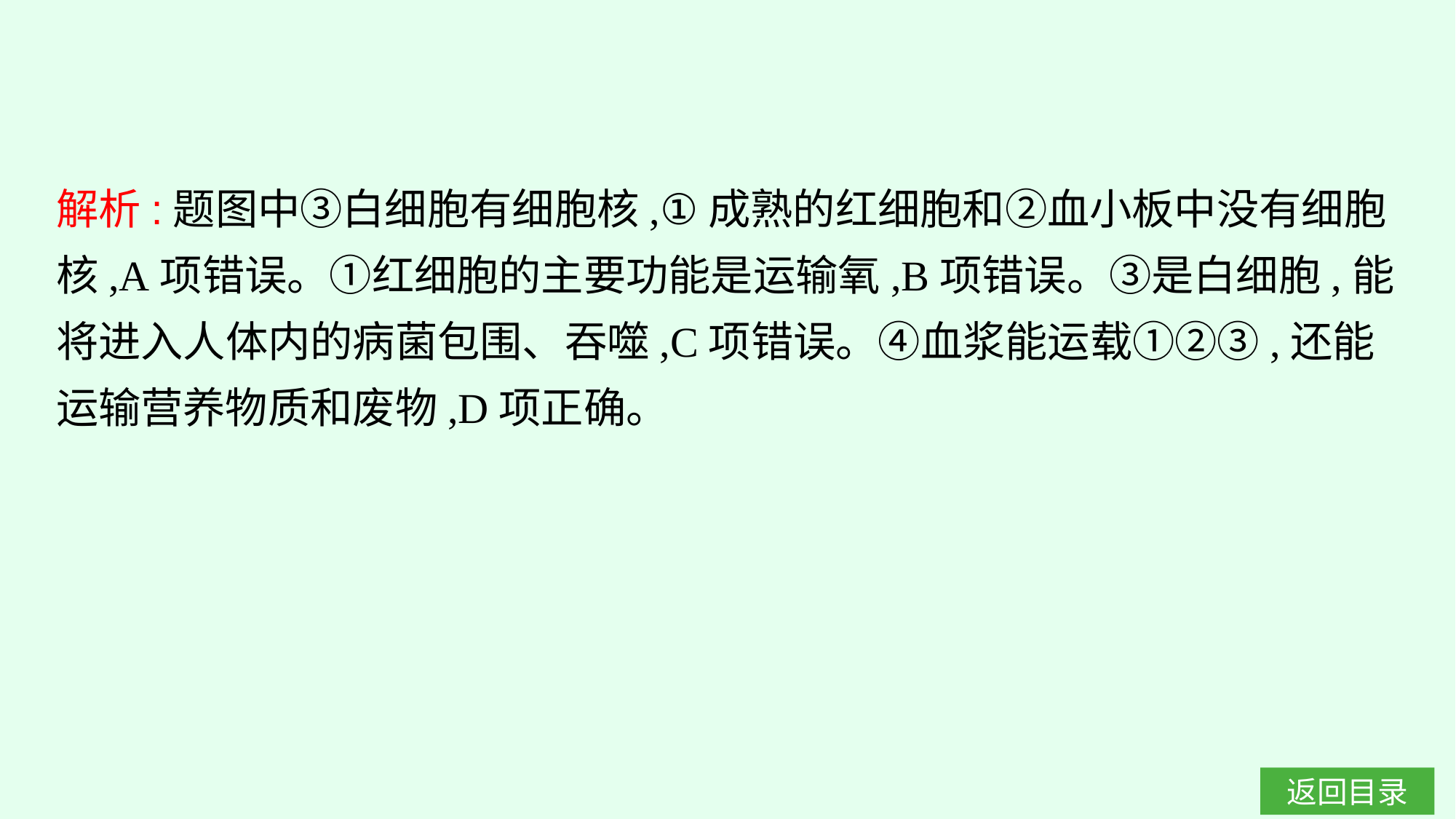

解析:题图中③白细胞有细胞核,①成熟的红细胞和②血小板中没有细胞核,A项错误。①红细胞的主要功能是运输氧,B项错误。③是白细胞,能将进入人体内的病菌包围、吞噬,C项错误。④血浆能运载①②③,还能运输营养物质和废物,D项正确。